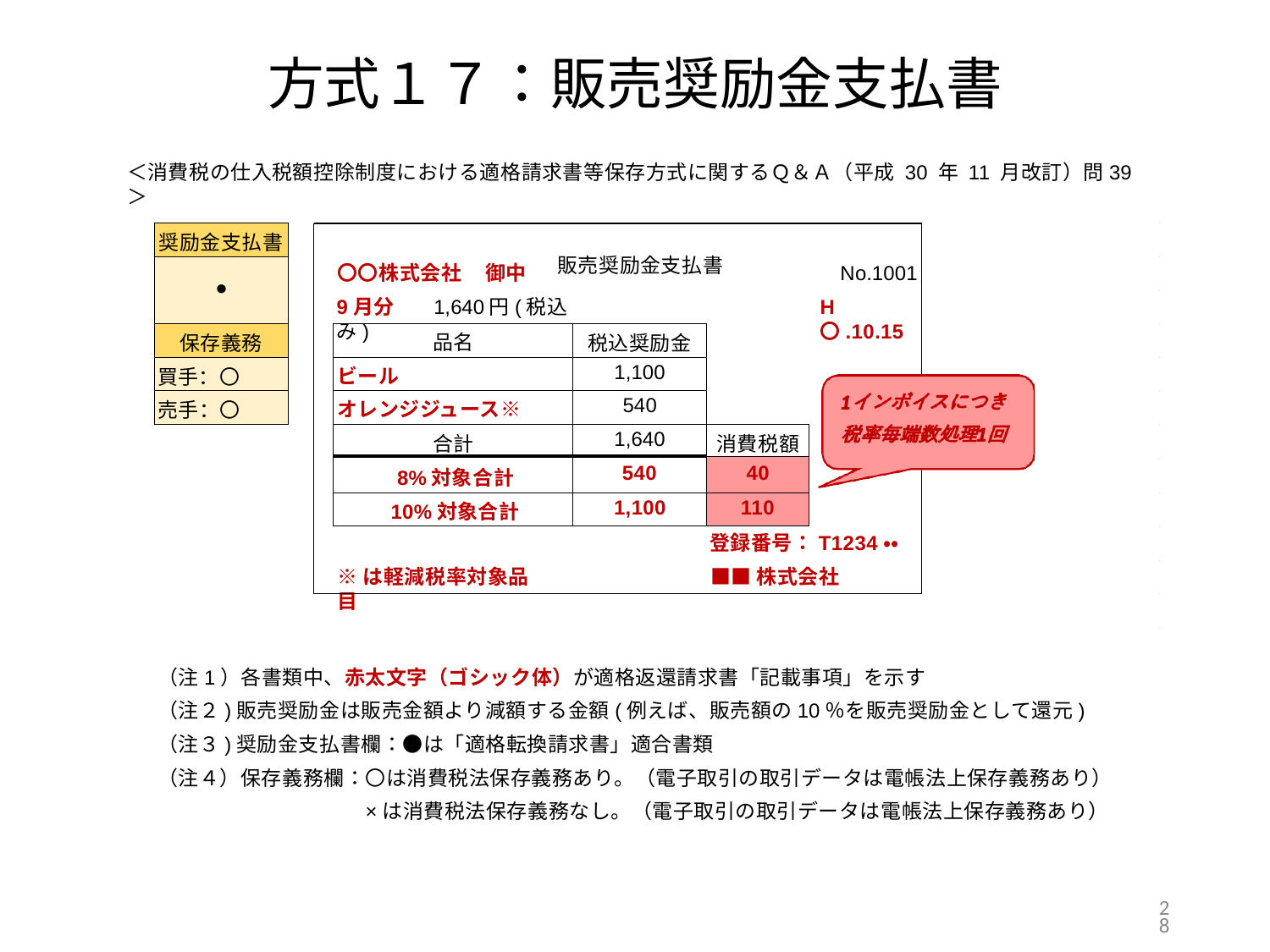

# 方式１７：販売奨励金支払書
＜消費税の仕入税額控除制度における適格請求書等保存方式に関するＱ＆Ａ（平成 30 年 11 月改訂）問39＞

販売奨励金支払書
| 奨励金支払書 |
| --- |
| ● |
| 保存義務 |
| 買手：〇 |
| 売手：〇 |

〇〇株式会社	御中
9月分	1,640円(税込み)
No.1001
H〇.10.15

| 品名 | 税込奨励金 |  |
| --- | --- | --- |
| ビール | 1,100 |  |
| オレンジジュース※ | 540 |  |
| 合計 | 1,640 | 消費税額 |
| 8%対象合計 | 540 | 40 |
| 10%対象合計 | 1,100 | 110 |

登録番号：T1234・・
■■株式会社

※は軽減税率対象品目

（注1）各書類中、赤太文字（ゴシック体）が適格返還請求書「記載事項」を示す
（注２)販売奨励金は販売金額より減額する金額(例えば、販売額の10％を販売奨励金として還元)
（注３)奨励金支払書欄：●は「適格転換請求書」適合書類
（注４）保存義務欄：〇は消費税法保存義務あり。（電子取引の取引データは電帳法上保存義務あり）
×は消費税法保存義務なし。（電子取引の取引データは電帳法上保存義務あり）
28